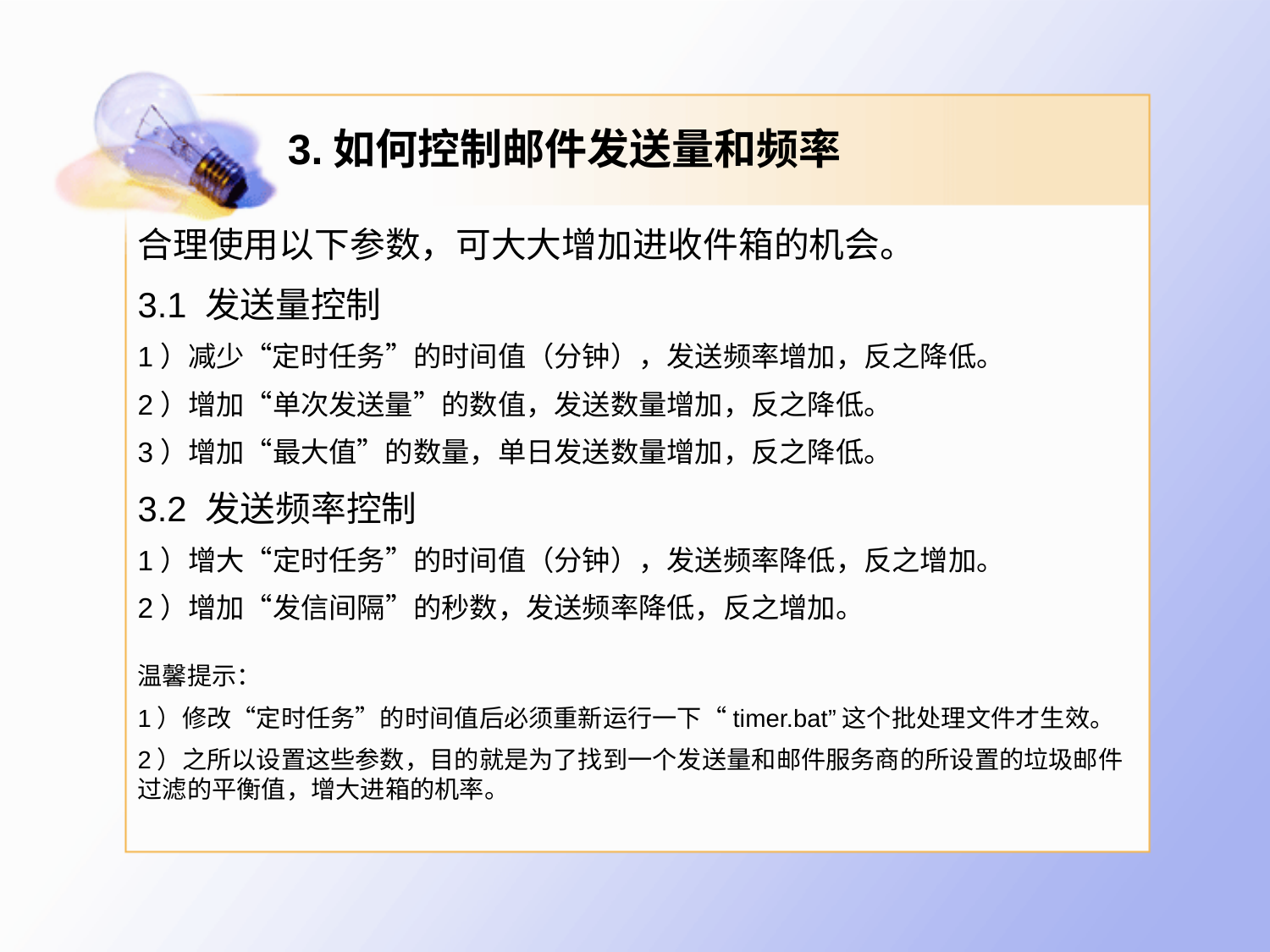

# 3.如何控制邮件发送量和频率
合理使用以下参数，可大大增加进收件箱的机会。
3.1 发送量控制
1）减少“定时任务”的时间值（分钟），发送频率增加，反之降低。
2）增加“单次发送量”的数值，发送数量增加，反之降低。
3）增加“最大值”的数量，单日发送数量增加，反之降低。
3.2 发送频率控制
1）增大“定时任务”的时间值（分钟），发送频率降低，反之增加。
2）增加“发信间隔”的秒数，发送频率降低，反之增加。

温馨提示：
1）修改“定时任务”的时间值后必须重新运行一下“timer.bat”这个批处理文件才生效。
2）之所以设置这些参数，目的就是为了找到一个发送量和邮件服务商的所设置的垃圾邮件过滤的平衡值，增大进箱的机率。